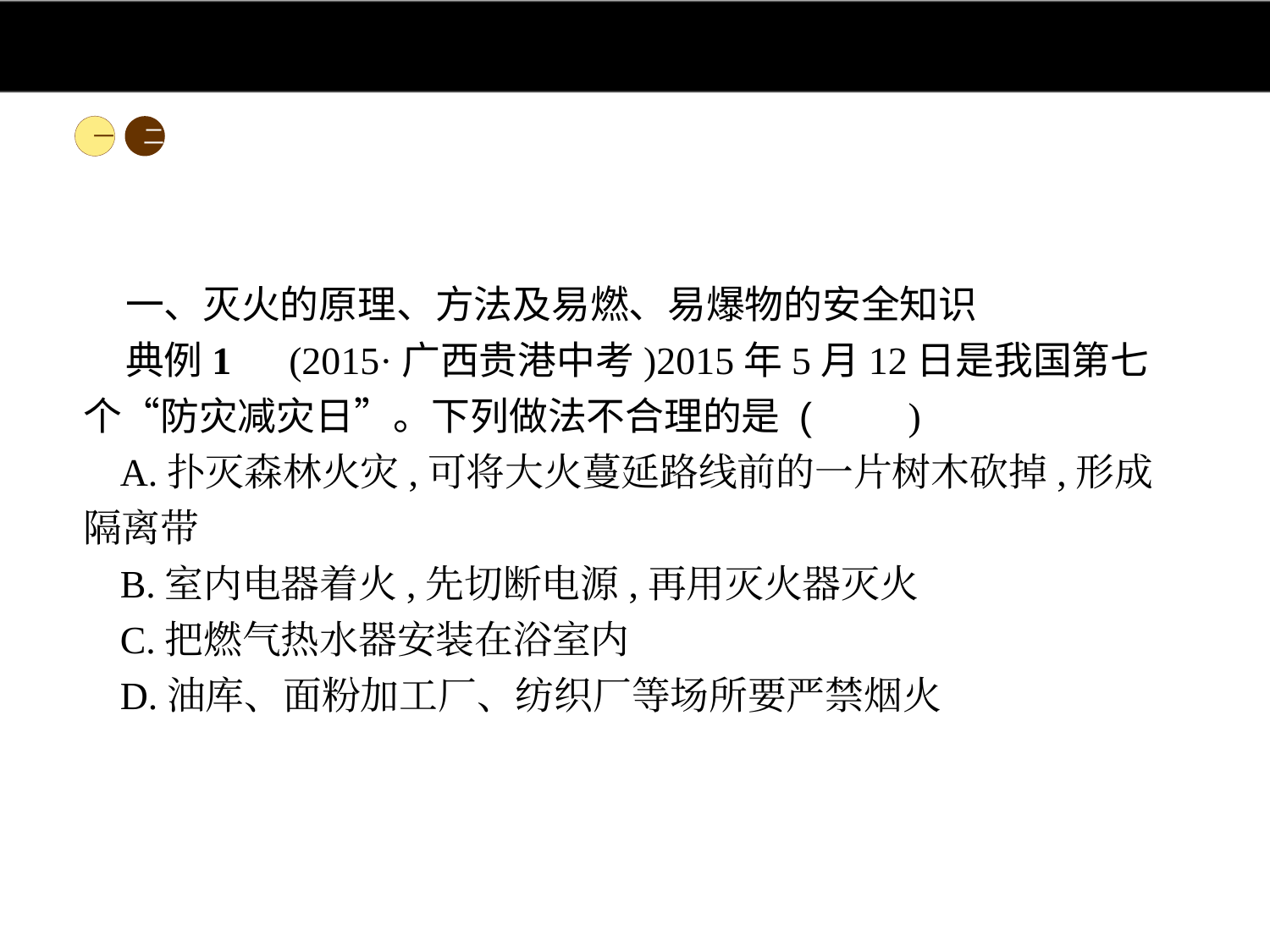

一
二
一、灭火的原理、方法及易燃、易爆物的安全知识
典例1　(2015·广西贵港中考)2015年5月12日是我国第七个“防灾减灾日”。下列做法不合理的是 (　　)
A.扑灭森林火灾,可将大火蔓延路线前的一片树木砍掉,形成隔离带
B.室内电器着火,先切断电源,再用灭火器灭火
C.把燃气热水器安装在浴室内
D.油库、面粉加工厂、纺织厂等场所要严禁烟火